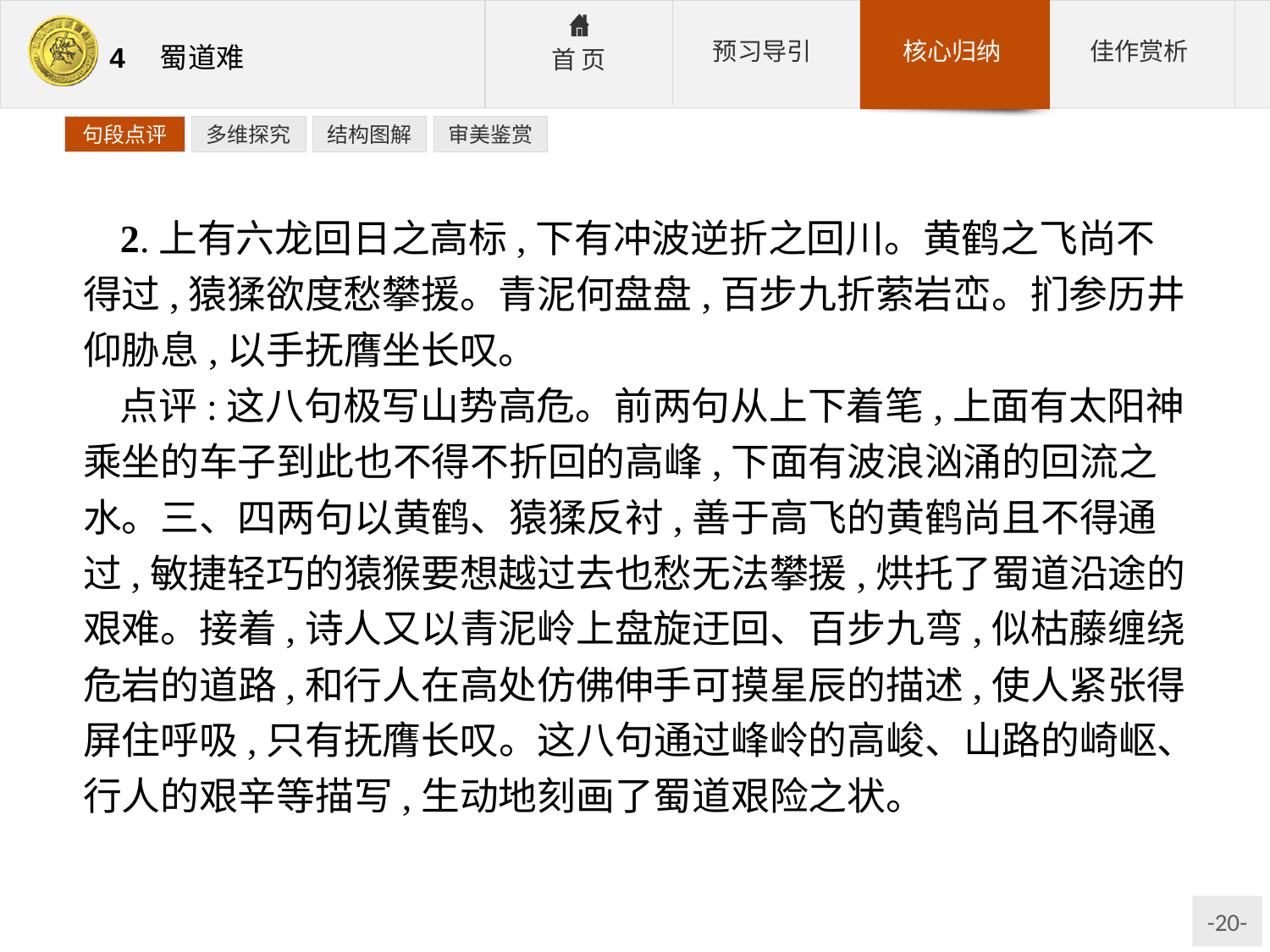

句段点评
多维探究
结构图解
审美鉴赏
2.上有六龙回日之高标,下有冲波逆折之回川。黄鹤之飞尚不得过,猿猱欲度愁攀援。青泥何盘盘,百步九折萦岩峦。扪参历井仰胁息,以手抚膺坐长叹。
点评:这八句极写山势高危。前两句从上下着笔,上面有太阳神乘坐的车子到此也不得不折回的高峰,下面有波浪汹涌的回流之水。三、四两句以黄鹤、猿猱反衬,善于高飞的黄鹤尚且不得通过,敏捷轻巧的猿猴要想越过去也愁无法攀援,烘托了蜀道沿途的艰难。接着,诗人又以青泥岭上盘旋迂回、百步九弯,似枯藤缠绕危岩的道路,和行人在高处仿佛伸手可摸星辰的描述,使人紧张得屏住呼吸,只有抚膺长叹。这八句通过峰岭的高峻、山路的崎岖、行人的艰辛等描写,生动地刻画了蜀道艰险之状。